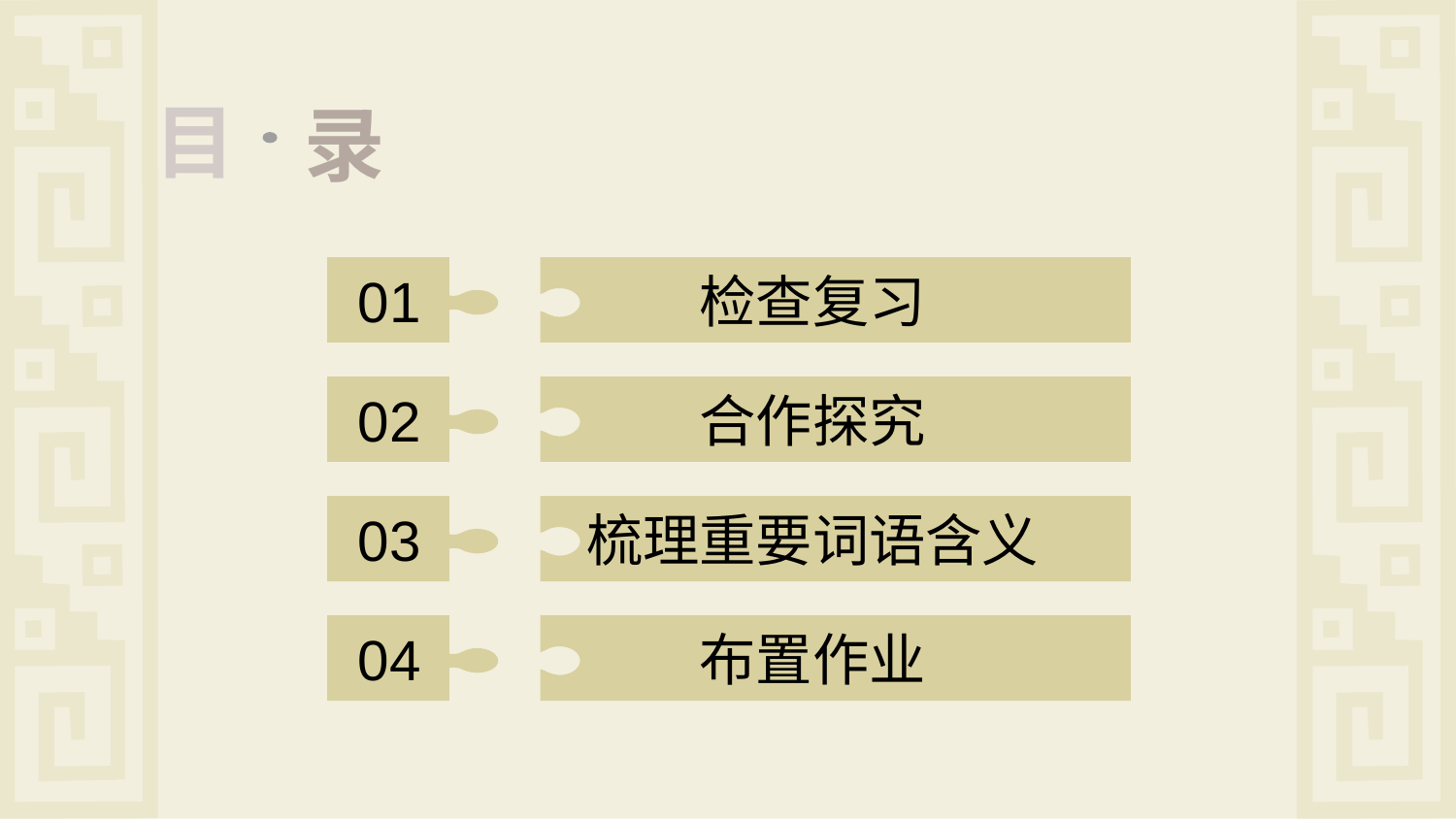

目
录

01
检查复习
02
合作探究
03
梳理重要词语含义
04
布置作业